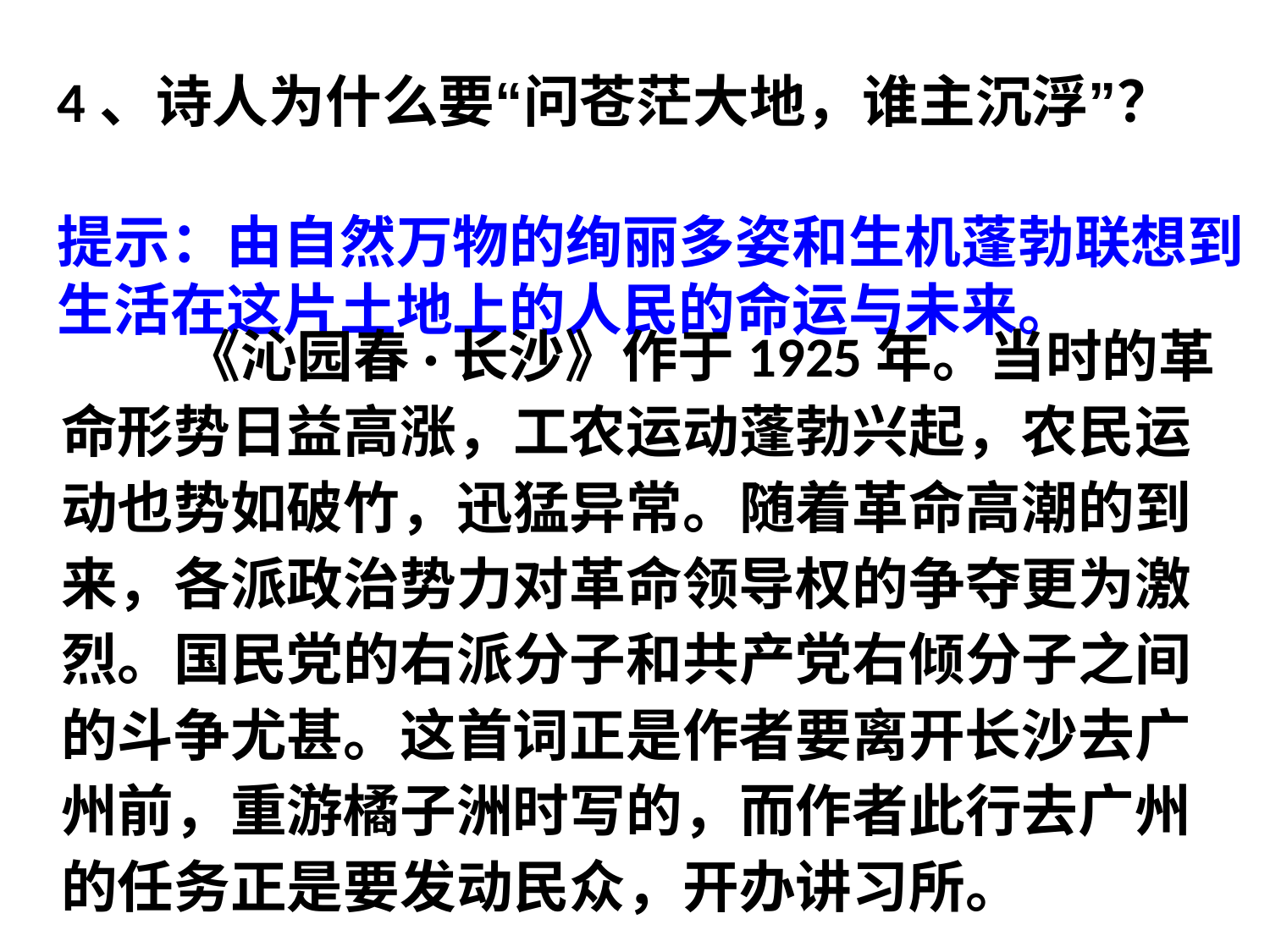

4、诗人为什么要“问苍茫大地，谁主沉浮”？
提示：由自然万物的绚丽多姿和生机蓬勃联想到生活在这片土地上的人民的命运与未来。
       《沁园春·长沙》作于1925年。当时的革命形势日益高涨，工农运动蓬勃兴起，农民运动也势如破竹，迅猛异常。随着革命高潮的到来，各派政治势力对革命领导权的争夺更为激烈。国民党的右派分子和共产党右倾分子之间的斗争尤甚。这首词正是作者要离开长沙去广州前，重游橘子洲时写的，而作者此行去广州的任务正是要发动民众，开办讲习所。